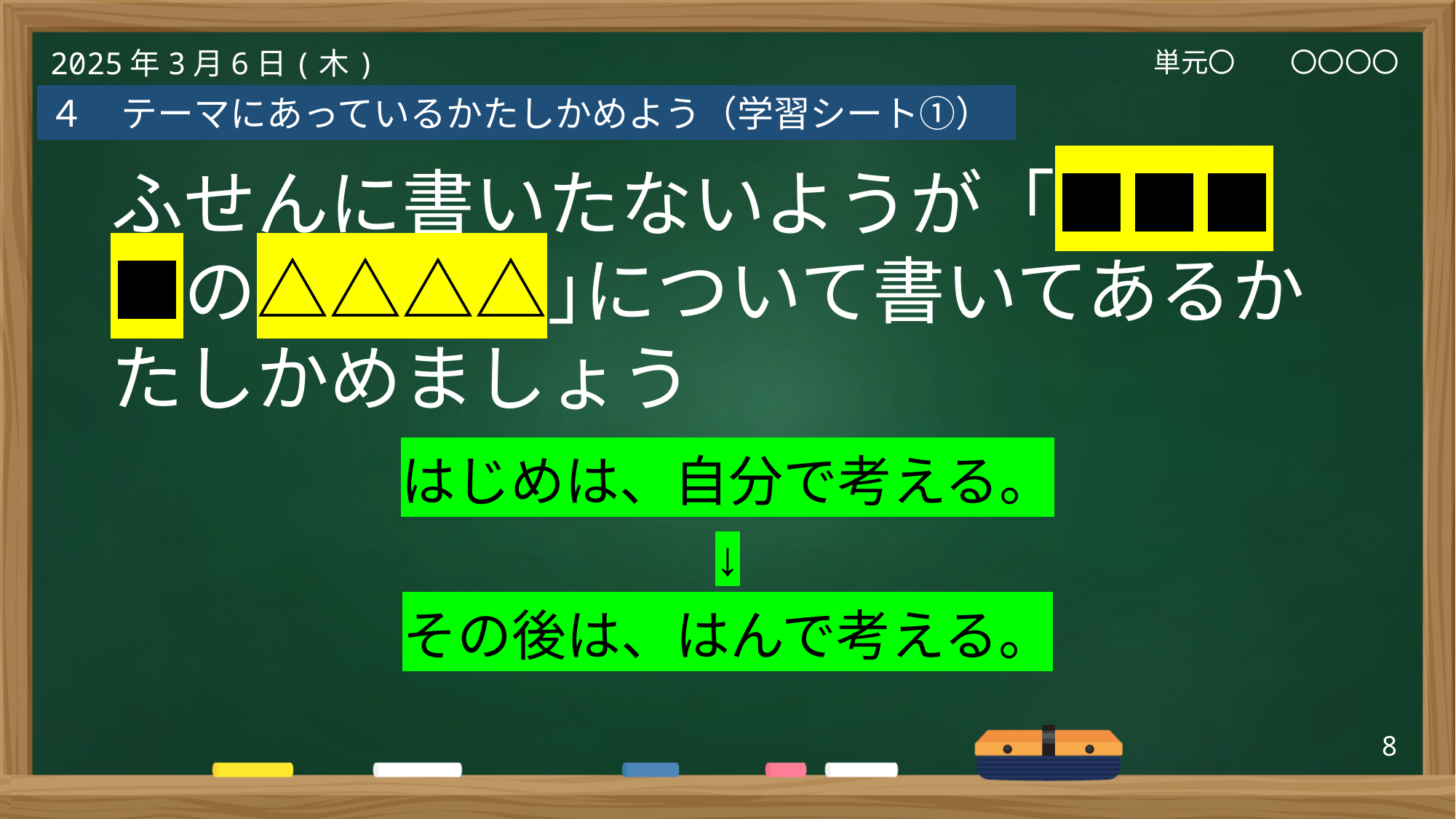

単元〇　　〇〇〇〇
2025年3月6日(木)
４　テーマにあっているかたしかめよう（学習シート①）
ふせんに書いたないようが「■■■■の△△△△｣について書いてあるかたしかめましょう
はじめは、自分で考える。
↓
その後は、はんで考える。
8